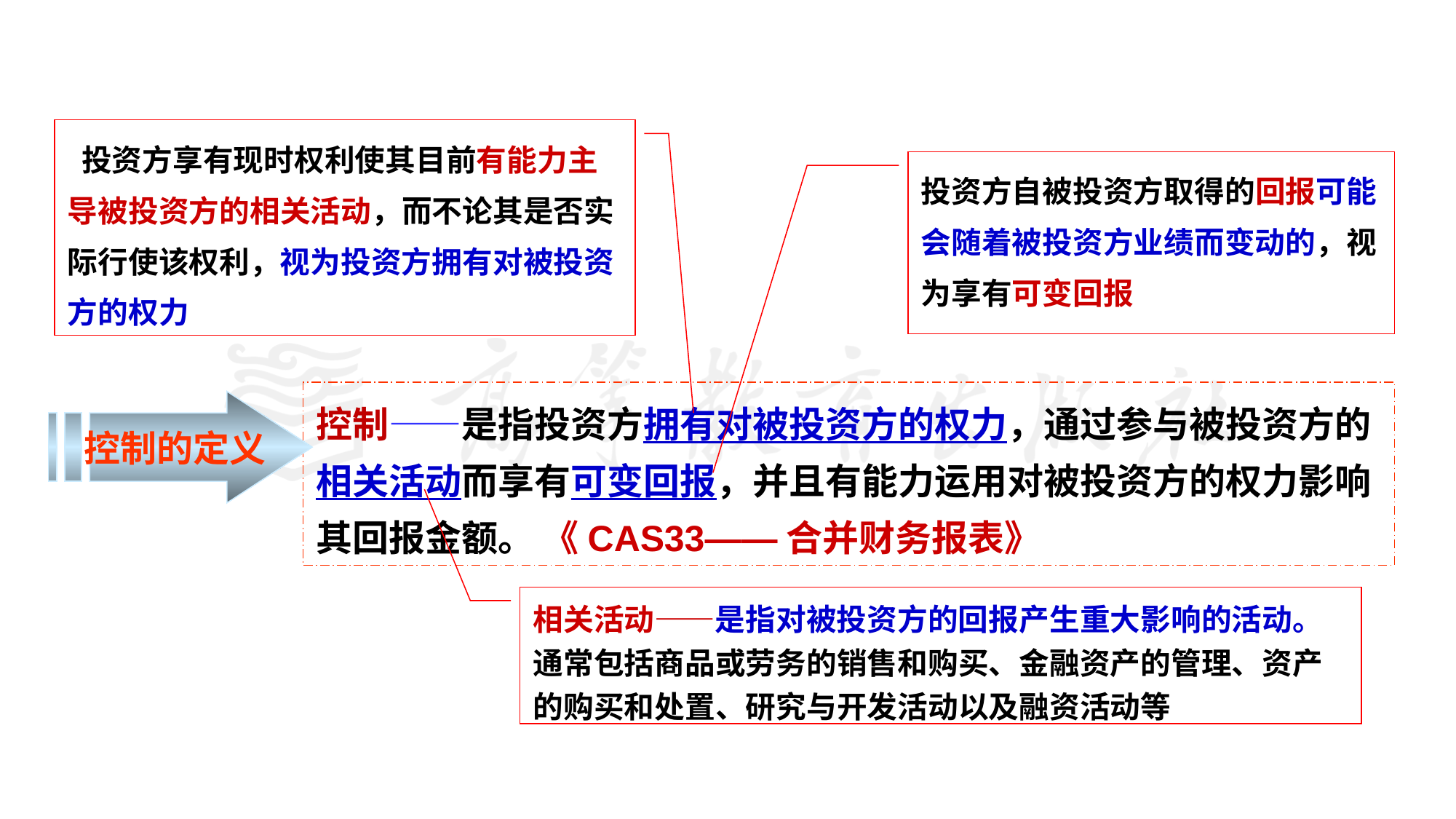

#
 投资方享有现时权利使其目前有能力主导被投资方的相关活动，而不论其是否实际行使该权利，视为投资方拥有对被投资方的权力
投资方自被投资方取得的回报可能会随着被投资方业绩而变动的，视为享有可变回报
控制——是指投资方拥有对被投资方的权力，通过参与被投资方的相关活动而享有可变回报，并且有能力运用对被投资方的权力影响其回报金额。 《CAS33——合并财务报表》
控制的定义
相关活动——是指对被投资方的回报产生重大影响的活动。通常包括商品或劳务的销售和购买、金融资产的管理、资产的购买和处置、研究与开发活动以及融资活动等